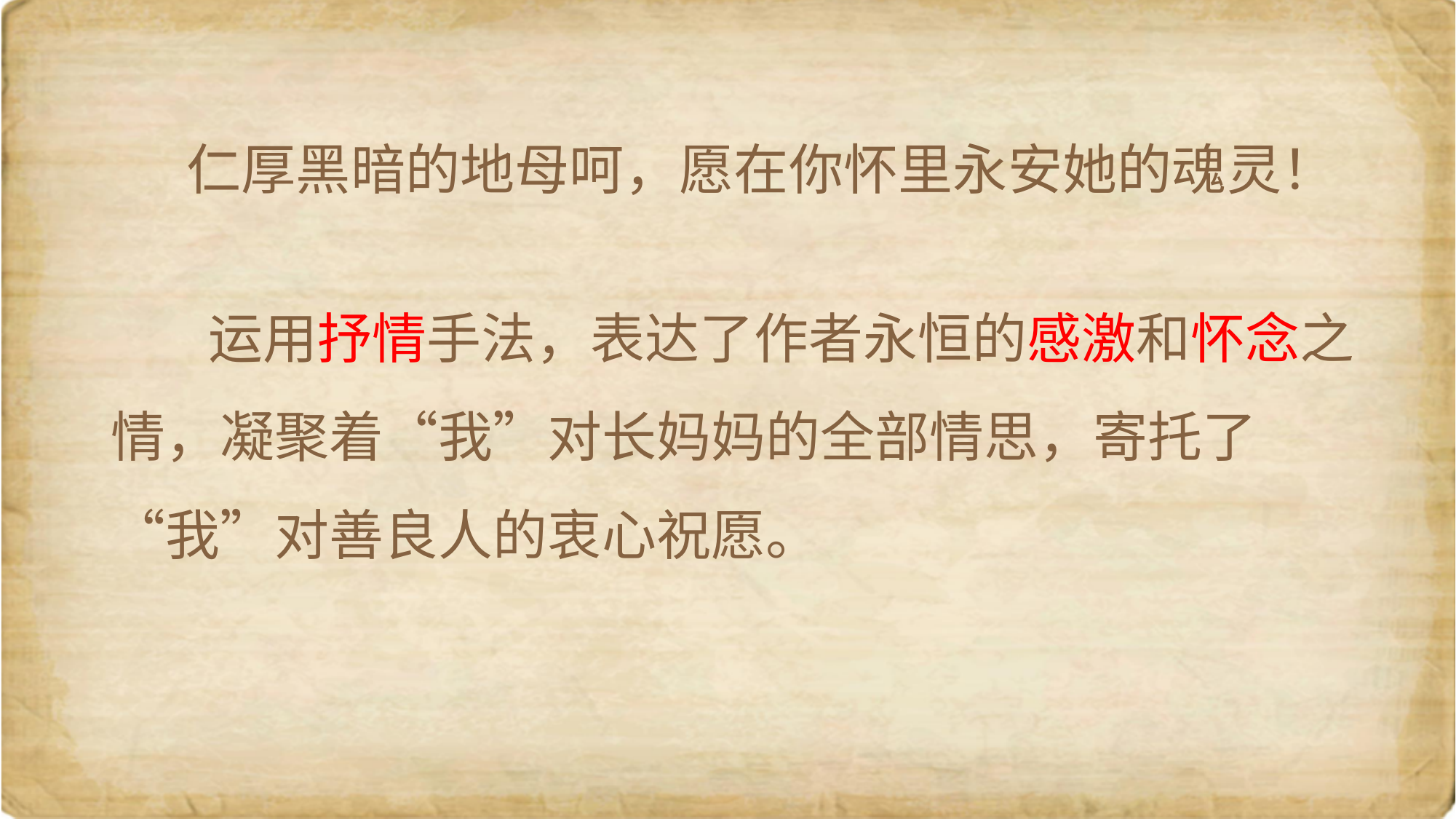

# 仁厚黑暗的地母呵，愿在你怀里永安她的魂灵！
运用抒情手法，表达了作者永恒的感激和怀念之情，凝聚着“我”对长妈妈的全部情思，寄托了“我”对善良人的衷心祝愿。